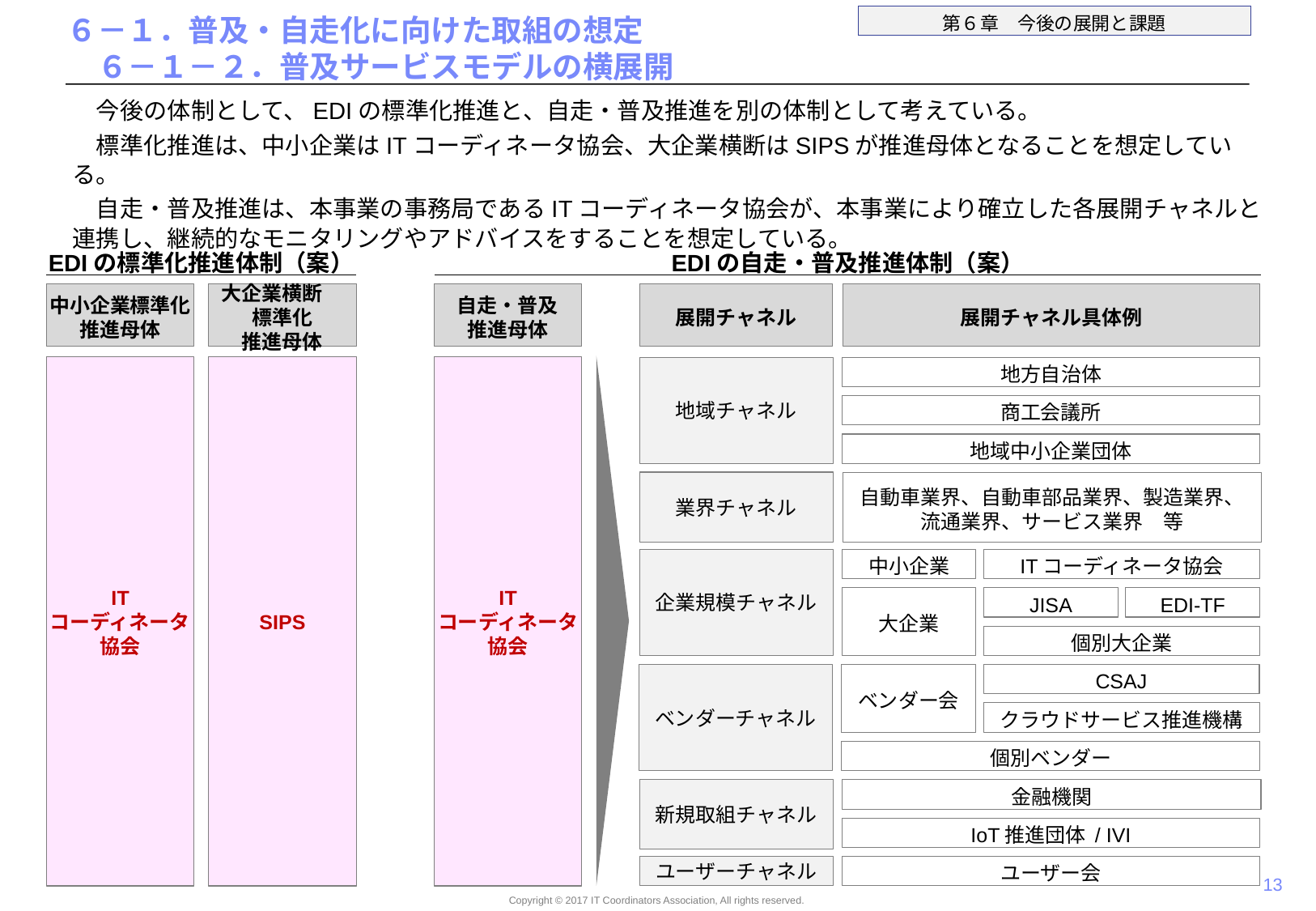

# ６－１．普及・自走化に向けた取組の想定 　６－１－２．普及サービスモデルの横展開
　今後の体制として、EDIの標準化推進と、自走・普及推進を別の体制として考えている。
　標準化推進は、中小企業はITコーディネータ協会、大企業横断はSIPSが推進母体となることを想定している。
　自走・普及推進は、本事業の事務局であるITコーディネータ協会が、本事業により確立した各展開チャネルと連携し、継続的なモニタリングやアドバイスをすることを想定している。
EDIの標準化推進体制（案）
EDIの自走・普及推進体制（案）
中小企業標準化推進母体
大企業横断　標準化
推進母体
自走・普及
推進母体
展開チャネル
展開チャネル具体例
IT
コーディネータ
協会
SIPS
IT
コーディネータ
協会
地域チャネル
地方自治体
商工会議所
地域中小企業団体
業界チャネル
自動車業界、自動車部品業界、製造業界、流通業界、サービス業界　等
企業規模チャネル
中小企業
ITコーディネータ協会
大企業
JISA
EDI-TF

個別大企業
ベンダーチャネル
CSAJ
ベンダー会
クラウドサービス推進機構
個別ベンダー
新規取組チャネル
金融機関
IoT推進団体 / IVI
ユーザーチャネル
ユーザー会
13